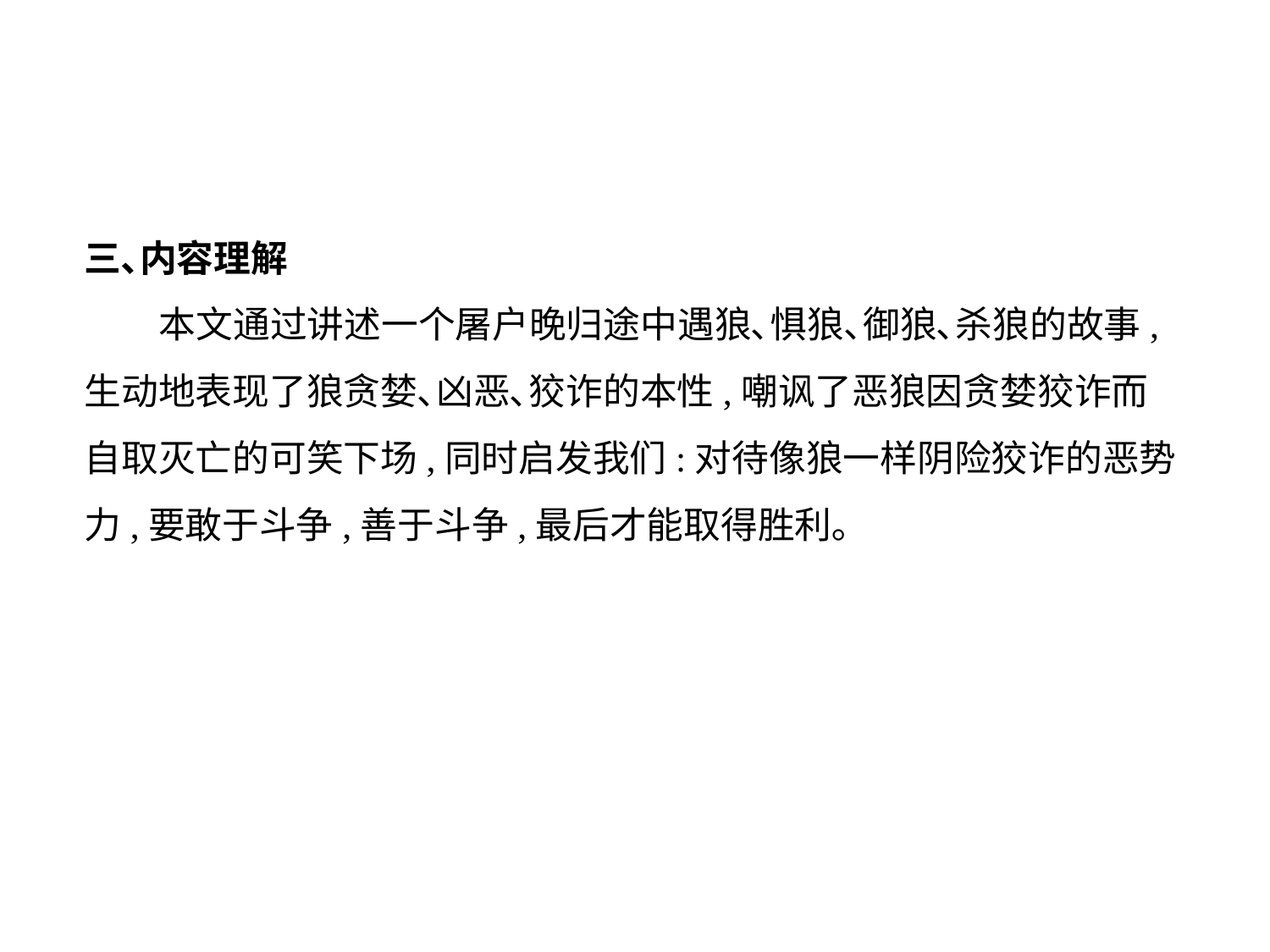

三､内容理解
        本文通过讲述一个屠户晚归途中遇狼､惧狼､御狼､杀狼的故事,生动地表现了狼贪婪､凶恶､狡诈的本性,嘲讽了恶狼因贪婪狡诈而自取灭亡的可笑下场,同时启发我们:对待像狼一样阴险狡诈的恶势力,要敢于斗争,善于斗争,最后才能取得胜利｡